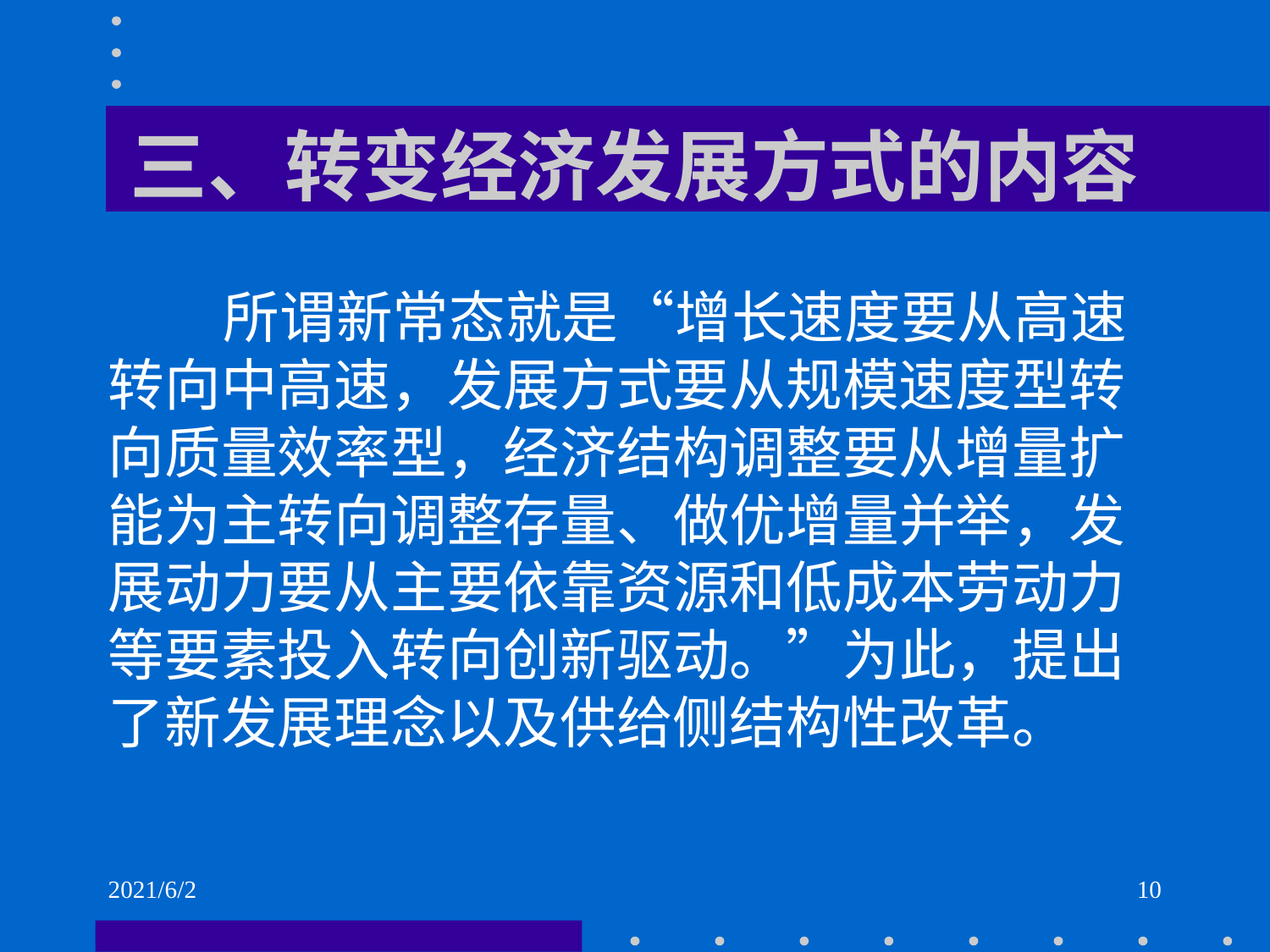

# 三、转变经济发展方式的内容
        所谓新常态就是“增长速度要从高速转向中高速，发展方式要从规模速度型转向质量效率型，经济结构调整要从增量扩能为主转向调整存量、做优增量并举，发展动力要从主要依靠资源和低成本劳动力等要素投入转向创新驱动。”为此，提出了新发展理念以及供给侧结构性改革。

2021/6/2
10